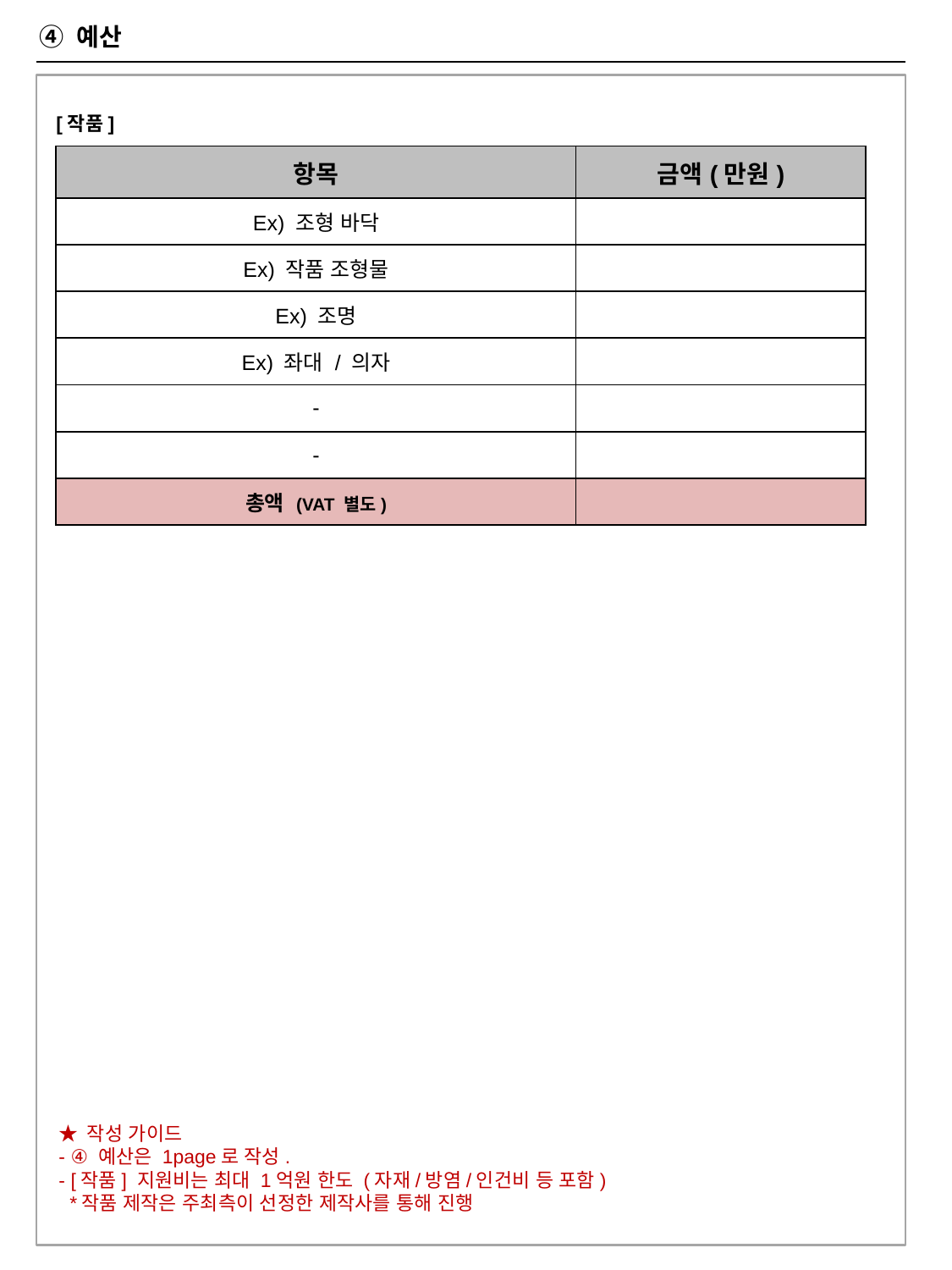

④ 예산

[작품]
| 항목 | 금액(만원) |
| --- | --- |
| Ex) 조형 바닥 |  |
| Ex) 작품 조형물 |  |
| Ex) 조명 |  |
| Ex) 좌대 / 의자 |  |
| - |  |
| - |  |
| 총액 (VAT 별도) |  |
★ 작성 가이드
- ④ 예산은 1page로 작성.
- [작품] 지원비는 최대 1억원 한도 (자재/방염/인건비 등 포함)
  *작품 제작은 주최측이 선정한 제작사를 통해 진행